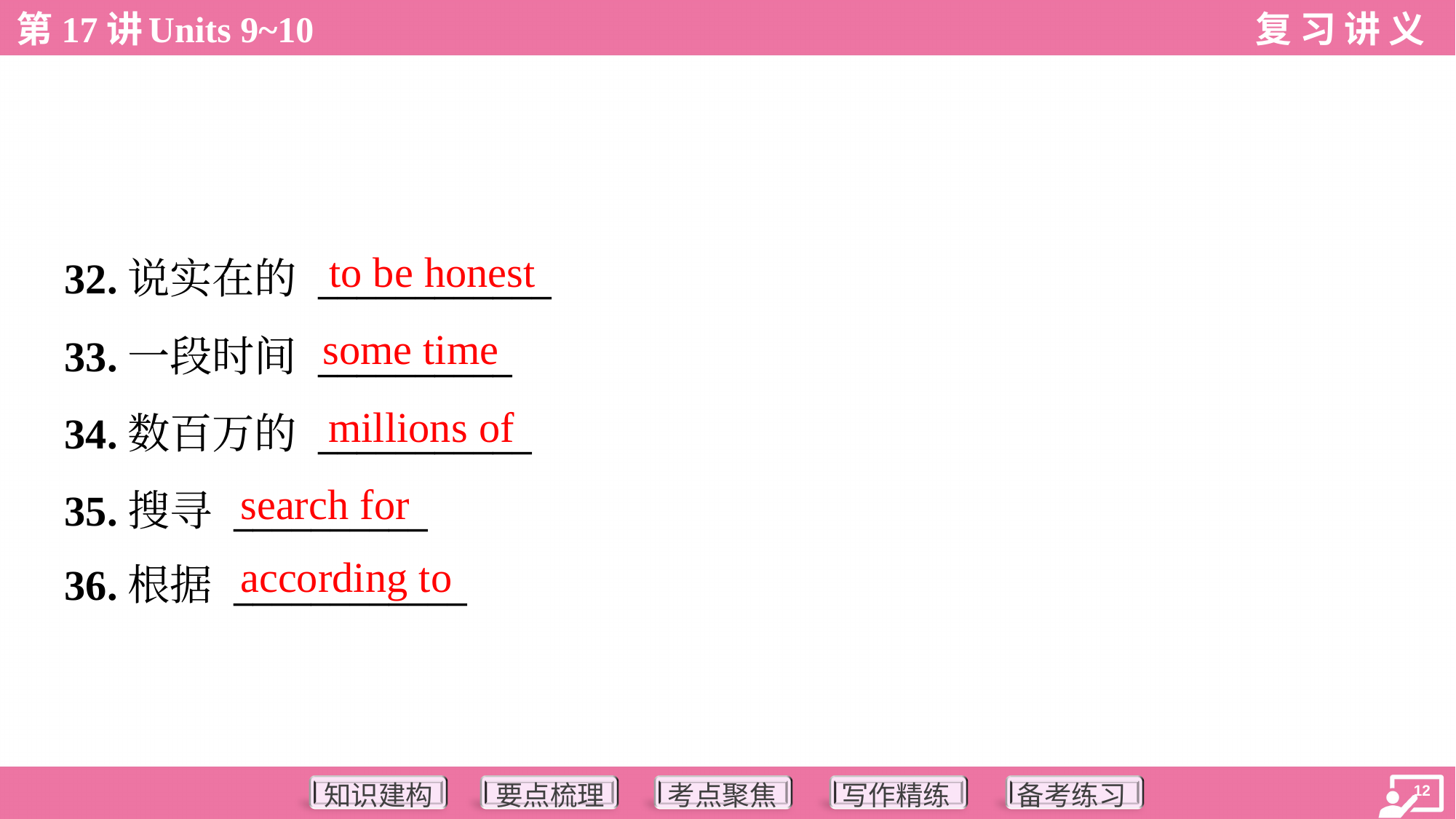

to be honest
32.说实在的 ____________
33.一段时间 __________
34.数百万的 ___________
35.搜寻 __________
36.根据 ____________
some time
millions of
search for
according to